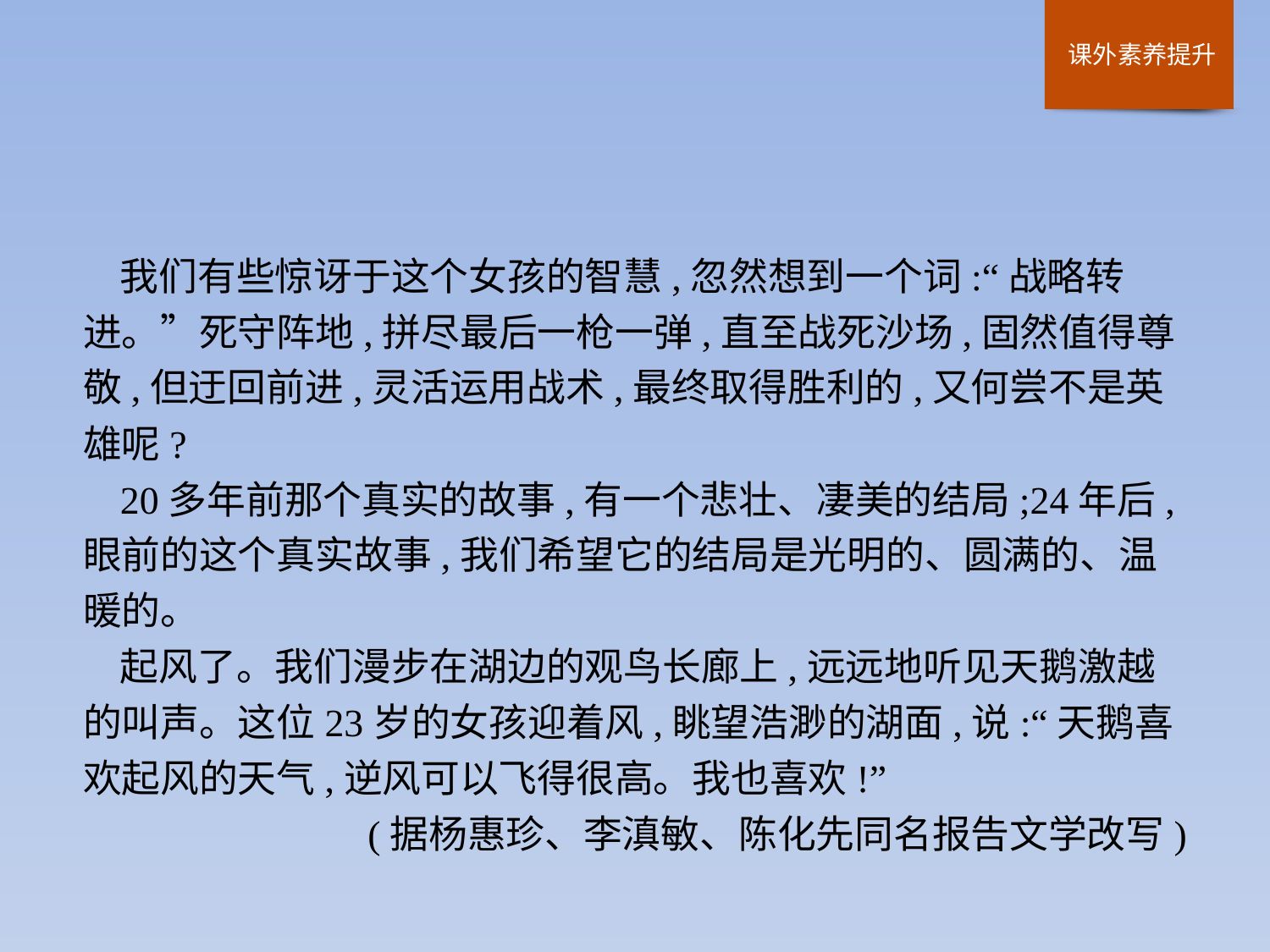

我们有些惊讶于这个女孩的智慧,忽然想到一个词:“战略转进。”死守阵地,拼尽最后一枪一弹,直至战死沙场,固然值得尊敬,但迂回前进,灵活运用战术,最终取得胜利的,又何尝不是英雄呢?
20多年前那个真实的故事,有一个悲壮、凄美的结局;24年后,眼前的这个真实故事,我们希望它的结局是光明的、圆满的、温暖的。
起风了。我们漫步在湖边的观鸟长廊上,远远地听见天鹅激越的叫声。这位23岁的女孩迎着风,眺望浩渺的湖面,说:“天鹅喜欢起风的天气,逆风可以飞得很高。我也喜欢!”
(据杨惠珍、李滇敏、陈化先同名报告文学改写)